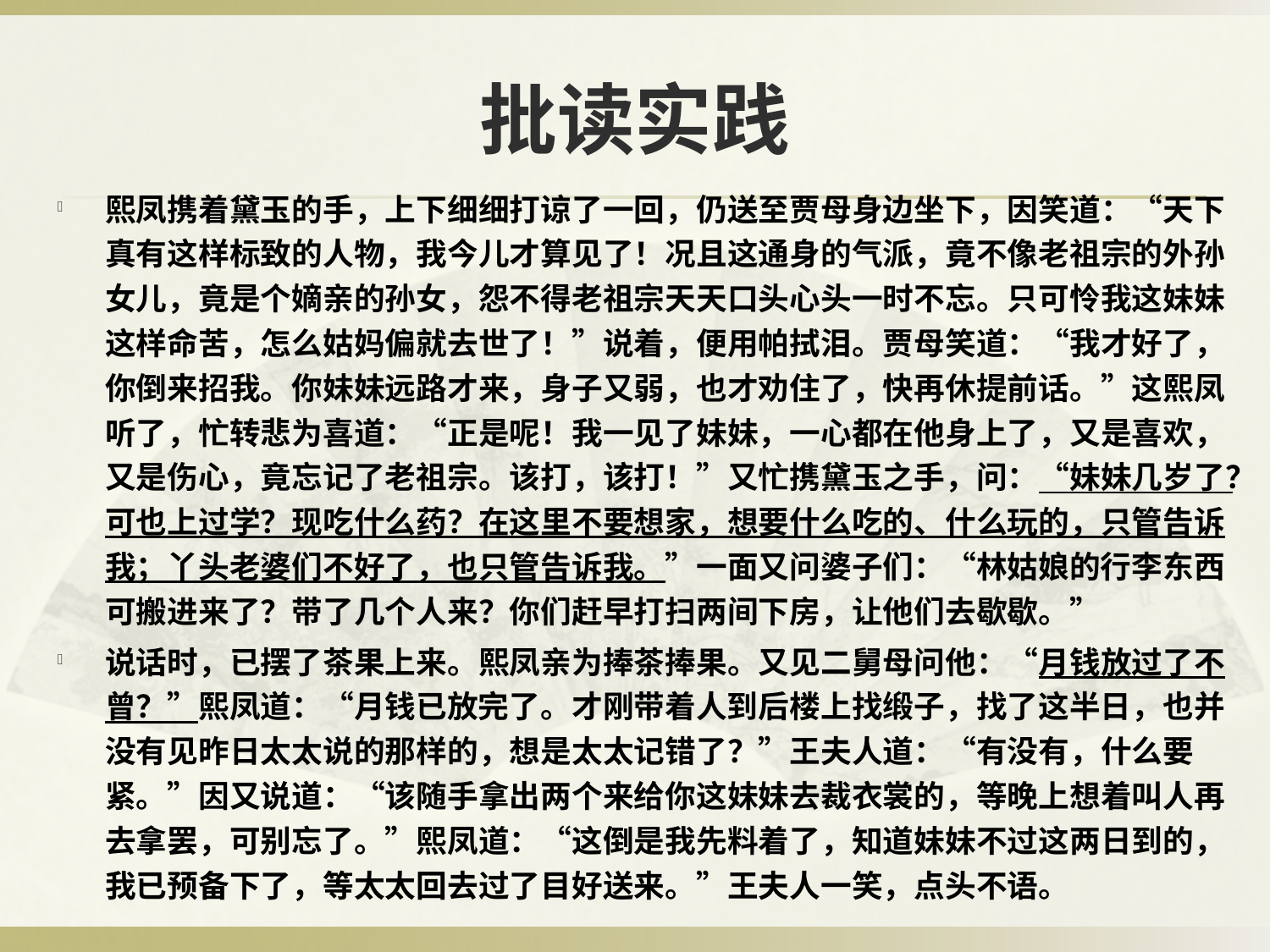

# 批读实践
熙凤携着黛玉的手，上下细细打谅了一回，仍送至贾母身边坐下，因笑道：“天下真有这样标致的人物，我今儿才算见了！况且这通身的气派，竟不像老祖宗的外孙女儿，竟是个嫡亲的孙女，怨不得老祖宗天天口头心头一时不忘。只可怜我这妹妹这样命苦，怎么姑妈偏就去世了！”说着，便用帕拭泪。贾母笑道：“我才好了，你倒来招我。你妹妹远路才来，身子又弱，也才劝住了，快再休提前话。”这熙凤听了，忙转悲为喜道：“正是呢！我一见了妹妹，一心都在他身上了，又是喜欢，又是伤心，竟忘记了老祖宗。该打，该打！”又忙携黛玉之手，问：“妹妹几岁了？可也上过学？现吃什么药？在这里不要想家，想要什么吃的、什么玩的，只管告诉我；丫头老婆们不好了，也只管告诉我。”一面又问婆子们：“林姑娘的行李东西可搬进来了？带了几个人来？你们赶早打扫两间下房，让他们去歇歇。”
说话时，已摆了茶果上来。熙凤亲为捧茶捧果。又见二舅母问他：“月钱放过了不曾？”熙凤道：“月钱已放完了。才刚带着人到后楼上找缎子，找了这半日，也并没有见昨日太太说的那样的，想是太太记错了？”王夫人道：“有没有，什么要紧。”因又说道：“该随手拿出两个来给你这妹妹去裁衣裳的，等晚上想着叫人再去拿罢，可别忘了。”熙凤道：“这倒是我先料着了，知道妹妹不过这两日到的，我已预备下了，等太太回去过了目好送来。”王夫人一笑，点头不语。